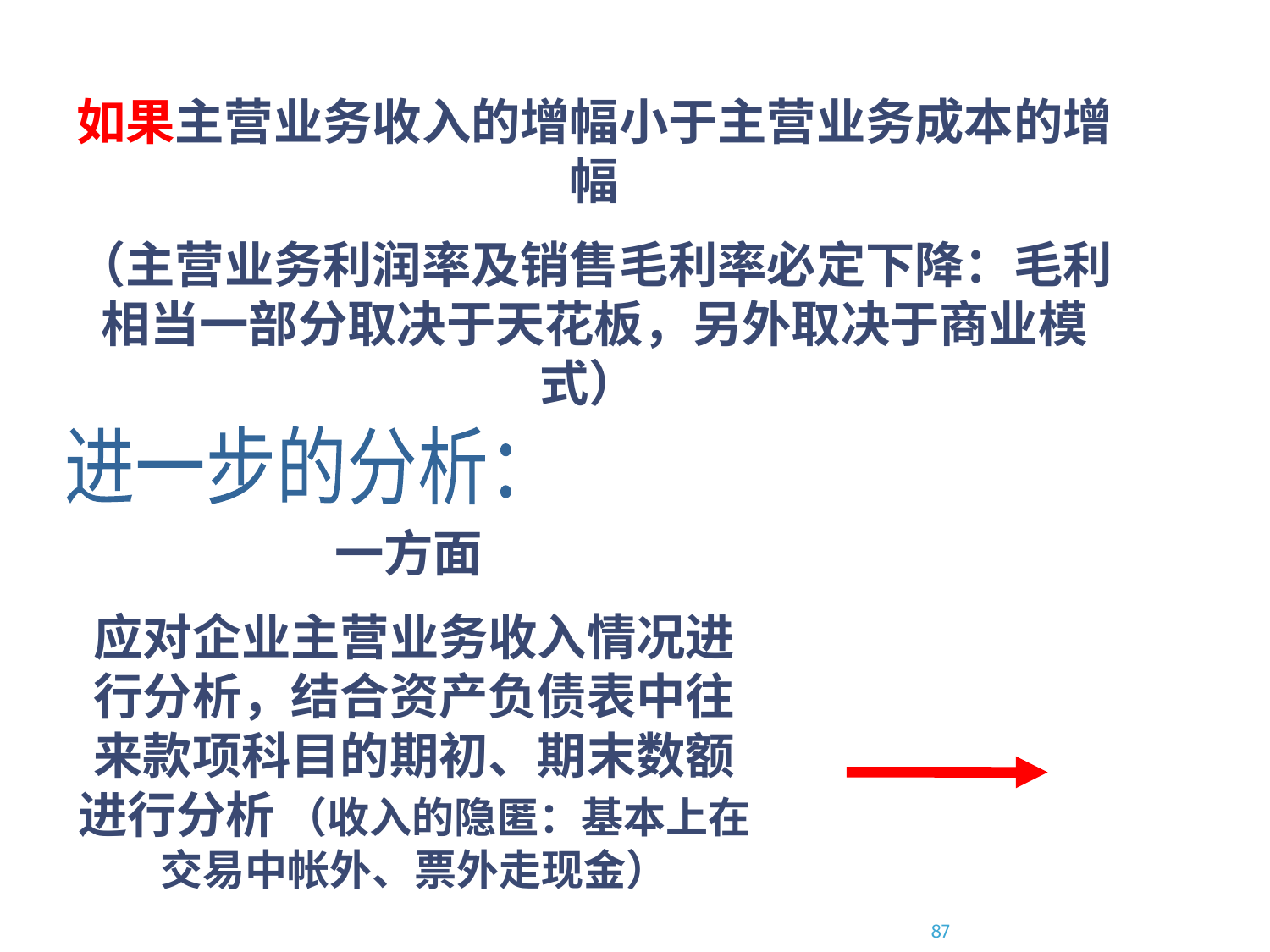

如果主营业务收入的增幅小于主营业务成本的增幅
（主营业务利润率及销售毛利率必定下降：毛利相当一部分取决于天花板，另外取决于商业模式）
进一步的分析：
一方面
应对企业主营业务收入情况进行分析，结合资产负债表中往来款项科目的期初、期末数额进行分析 （收入的隐匿：基本上在交易中帐外、票外走现金）

2015/7/20
87